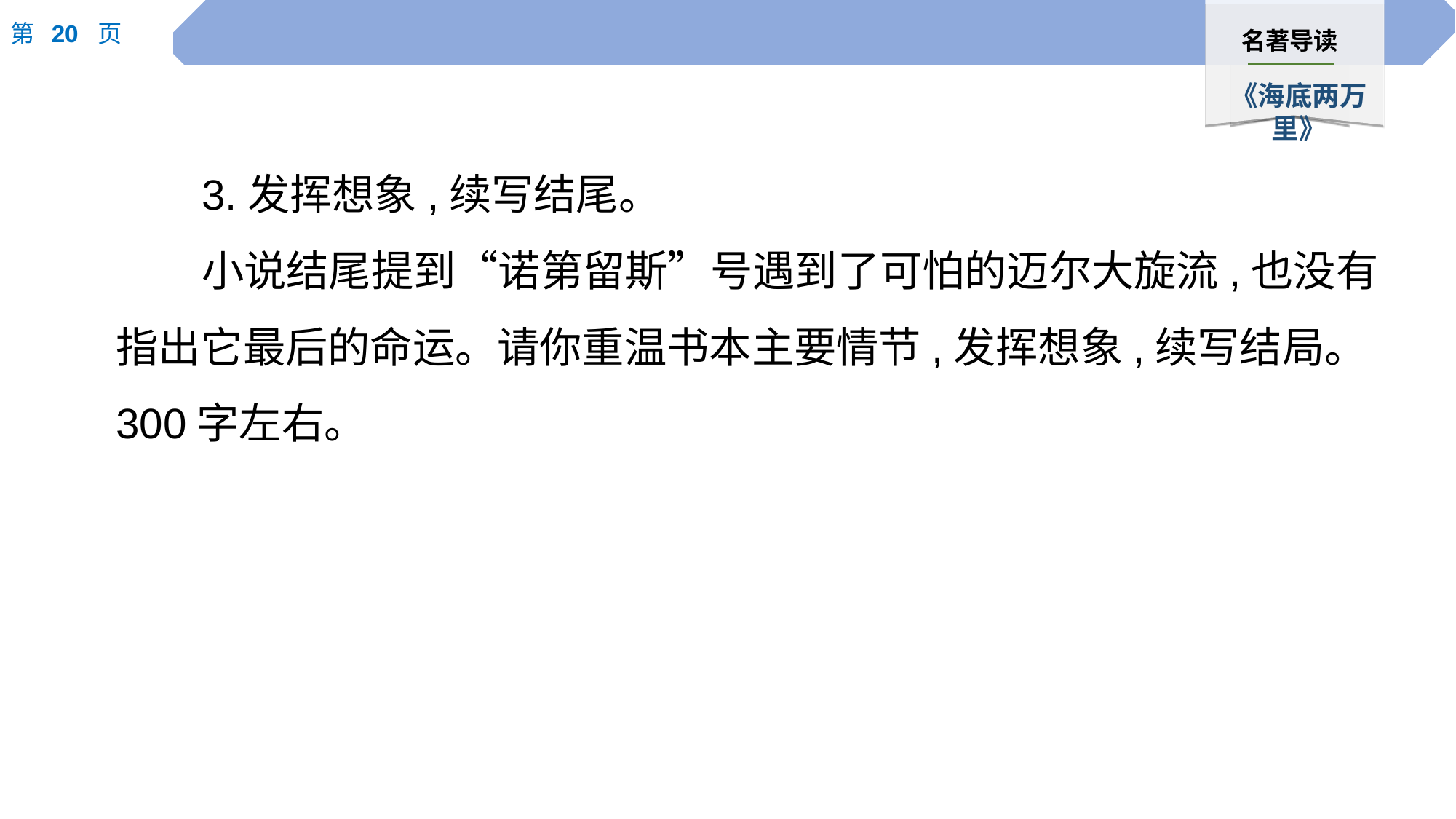

3.发挥想象,续写结尾。
小说结尾提到“诺第留斯”号遇到了可怕的迈尔大旋流,也没有指出它最后的命运。请你重温书本主要情节,发挥想象,续写结局。300字左右。